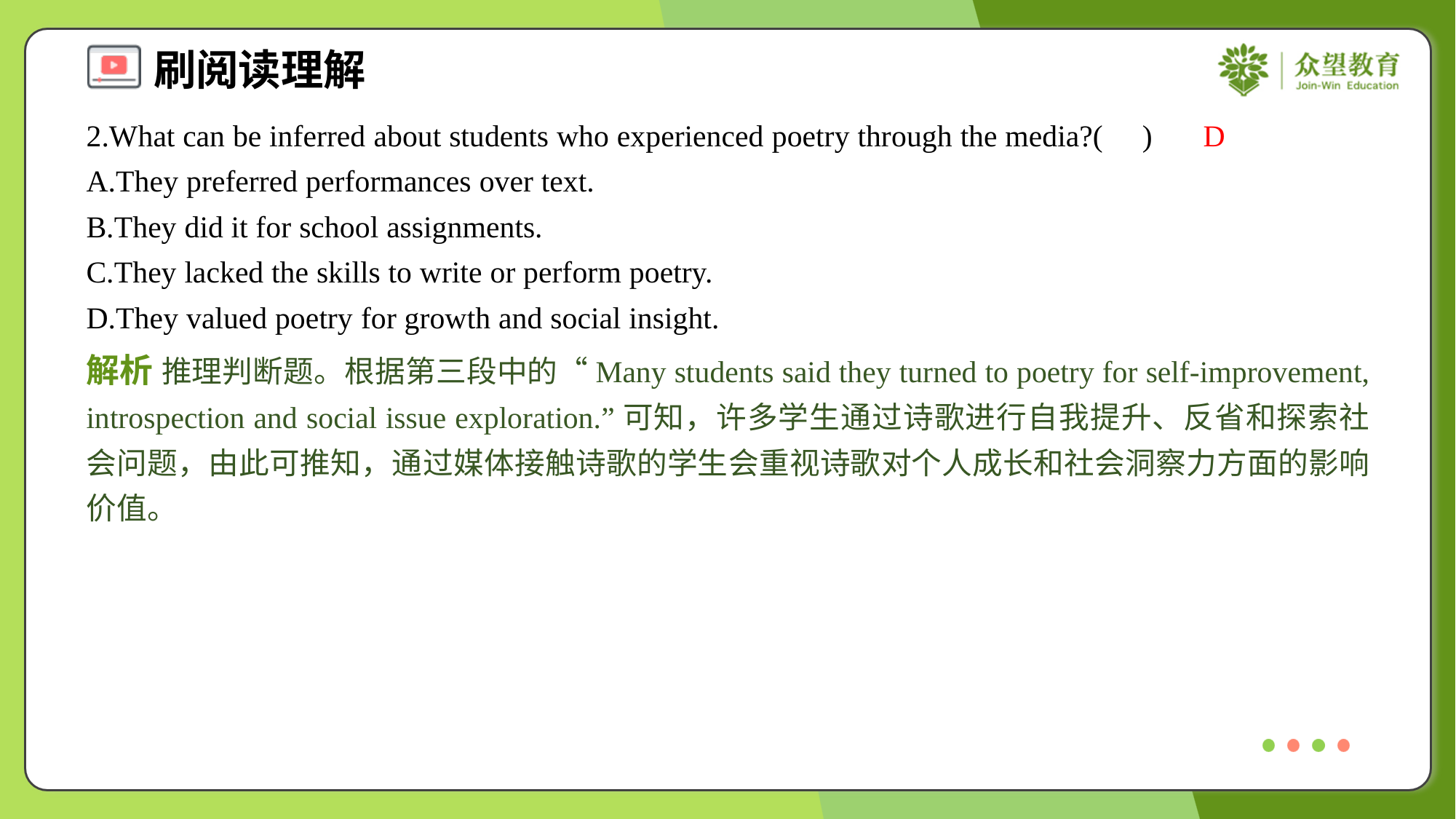

2.What can be inferred about students who experienced poetry through the media?(     )
D
A.They preferred performances over text.
B.They did it for school assignments.
C.They lacked the skills to write or perform poetry.
D.They valued poetry for growth and social insight.
解析 推理判断题。根据第三段中的“Many students said they turned to poetry for self-improvement, introspection and social issue exploration.”可知，许多学生通过诗歌进行自我提升、反省和探索社会问题，由此可推知，通过媒体接触诗歌的学生会重视诗歌对个人成长和社会洞察力方面的影响价值。